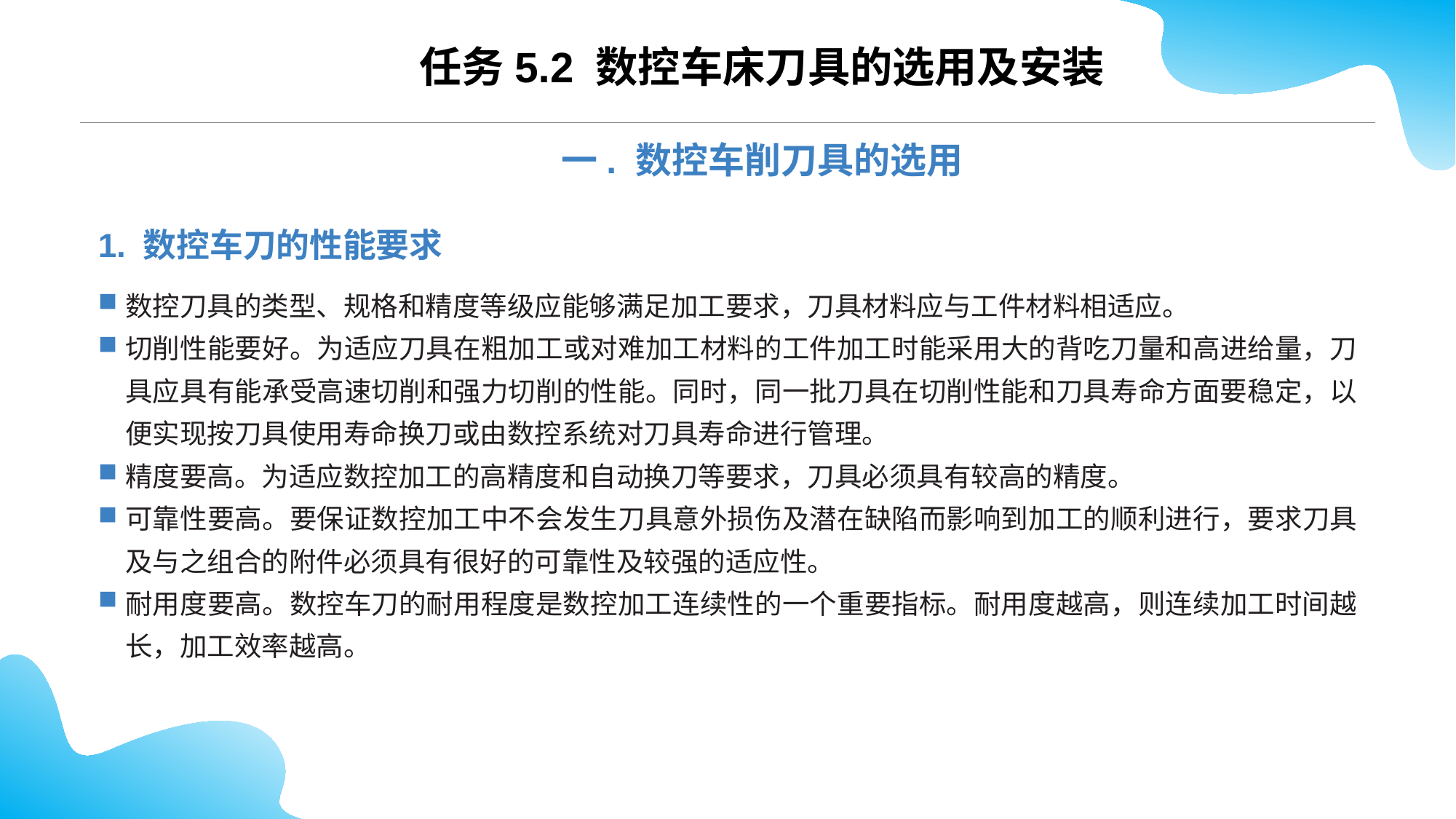

任务5.2 数控车床刀具的选用及安装
一. 数控车削刀具的选用
1. 数控车刀的性能要求
数控刀具的类型、规格和精度等级应能够满足加工要求，刀具材料应与工件材料相适应。
切削性能要好。为适应刀具在粗加工或对难加工材料的工件加工时能采用大的背吃刀量和高进给量，刀具应具有能承受高速切削和强力切削的性能。同时，同一批刀具在切削性能和刀具寿命方面要稳定，以便实现按刀具使用寿命换刀或由数控系统对刀具寿命进行管理。
精度要高。为适应数控加工的高精度和自动换刀等要求，刀具必须具有较高的精度。
可靠性要高。要保证数控加工中不会发生刀具意外损伤及潜在缺陷而影响到加工的顺利进行，要求刀具及与之组合的附件必须具有很好的可靠性及较强的适应性。
耐用度要高。数控车刀的耐用程度是数控加工连续性的一个重要指标。耐用度越高，则连续加工时间越长，加工效率越高。